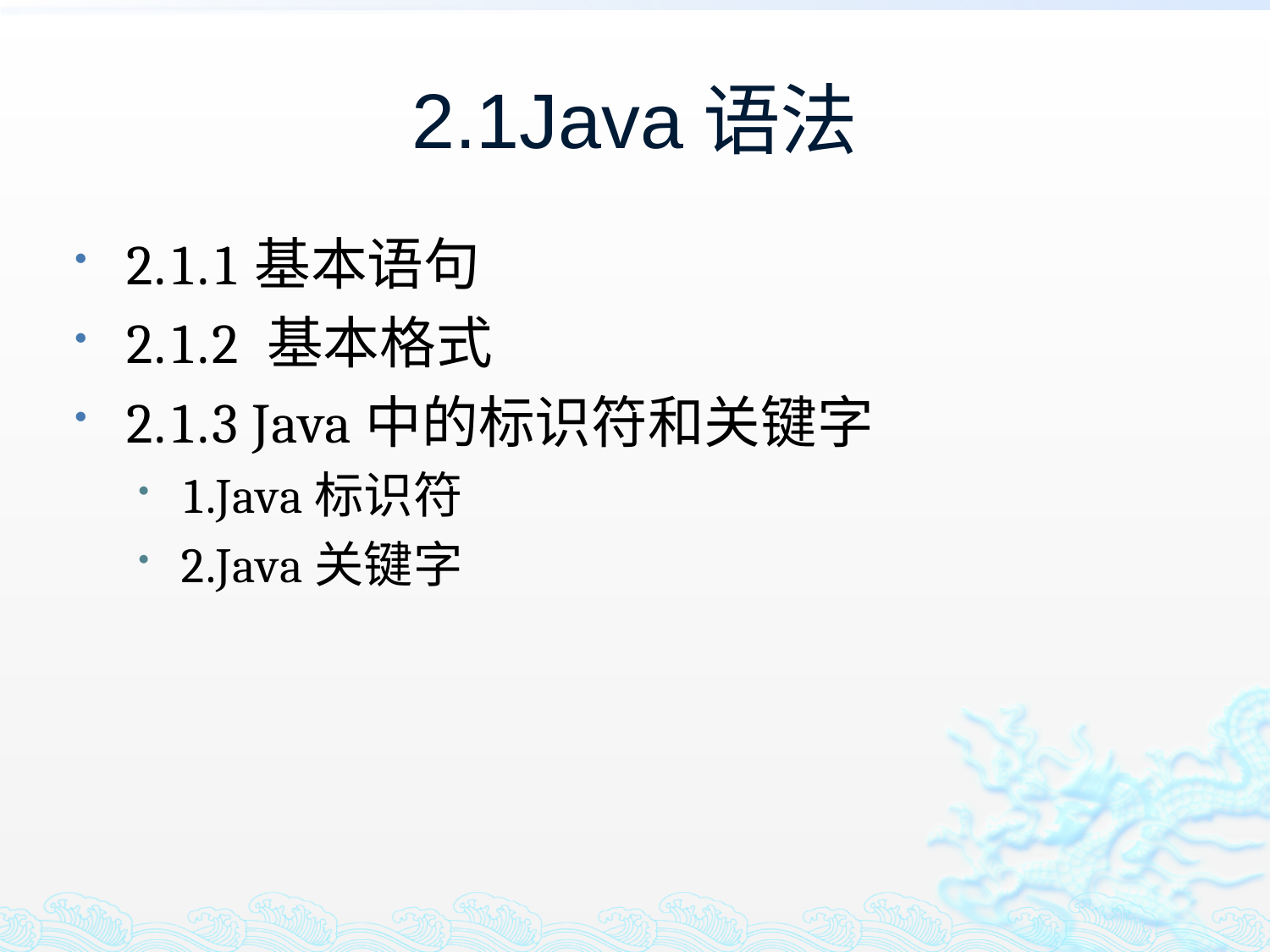

# 2.1Java语法
2.1.1基本语句
2.1.2 基本格式
2.1.3 Java中的标识符和关键字
1.Java标识符
2.Java关键字